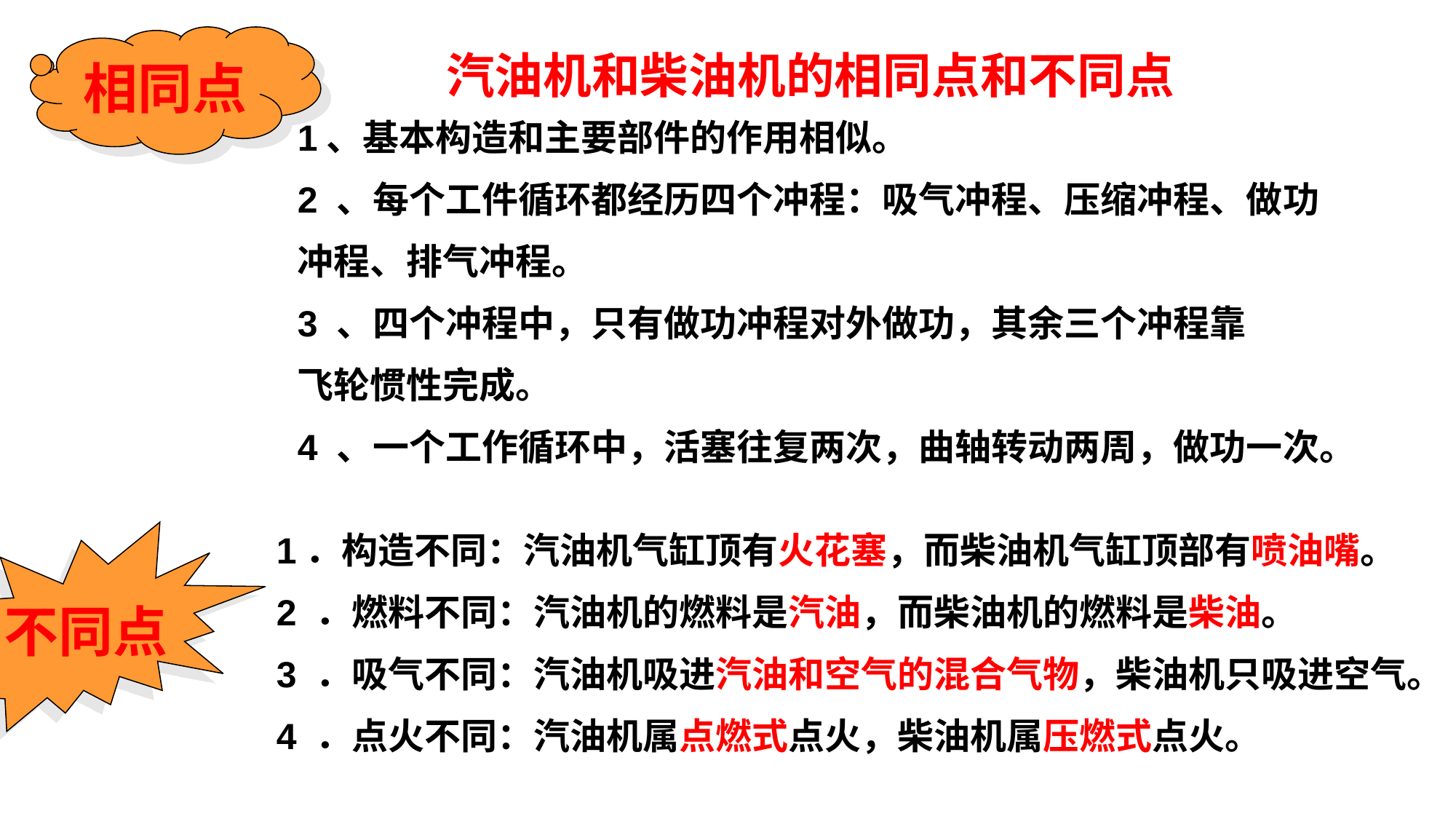

相同点
汽油机和柴油机的相同点和不同点
1、基本构造和主要部件的作用相似。
2 、每个工件循环都经历四个冲程：吸气冲程、压缩冲程、做功
冲程、排气冲程。
3 、四个冲程中，只有做功冲程对外做功，其余三个冲程靠
飞轮惯性完成。
4 、一个工作循环中，活塞往复两次，曲轴转动两周，做功一次。
不同点
1．构造不同：汽油机气缸顶有火花塞，而柴油机气缸顶部有喷油嘴。
2 ．燃料不同：汽油机的燃料是汽油，而柴油机的燃料是柴油。
3 ．吸气不同：汽油机吸进汽油和空气的混合气物，柴油机只吸进空气。
4 ．点火不同：汽油机属点燃式点火，柴油机属压燃式点火。